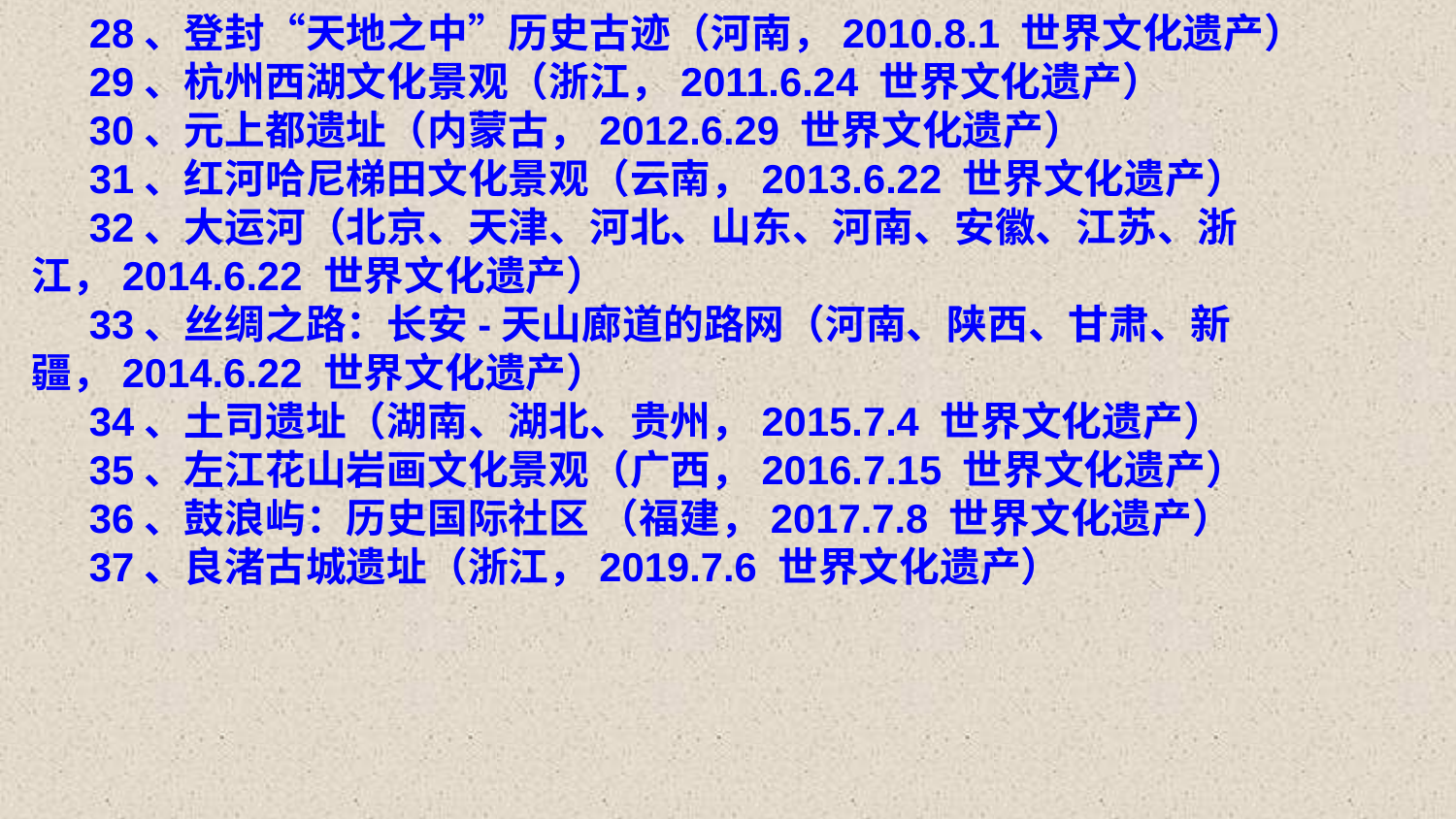

28、登封“天地之中”历史古迹（河南，2010.8.1 世界文化遗产）
29、杭州西湖文化景观（浙江，2011.6.24 世界文化遗产）
30、元上都遗址（内蒙古，2012.6.29 世界文化遗产）
31、红河哈尼梯田文化景观（云南，2013.6.22 世界文化遗产）
32、大运河（北京、天津、河北、山东、河南、安徽、江苏、浙江，2014.6.22 世界文化遗产）
33、丝绸之路：长安-天山廊道的路网（河南、陕西、甘肃、新疆，2014.6.22 世界文化遗产）
34、土司遗址（湖南、湖北、贵州，2015.7.4 世界文化遗产）
35、左江花山岩画文化景观（广西，2016.7.15 世界文化遗产）
36、鼓浪屿：历史国际社区 （福建，2017.7.8 世界文化遗产）
37、良渚古城遗址（浙江，2019.7.6 世界文化遗产）